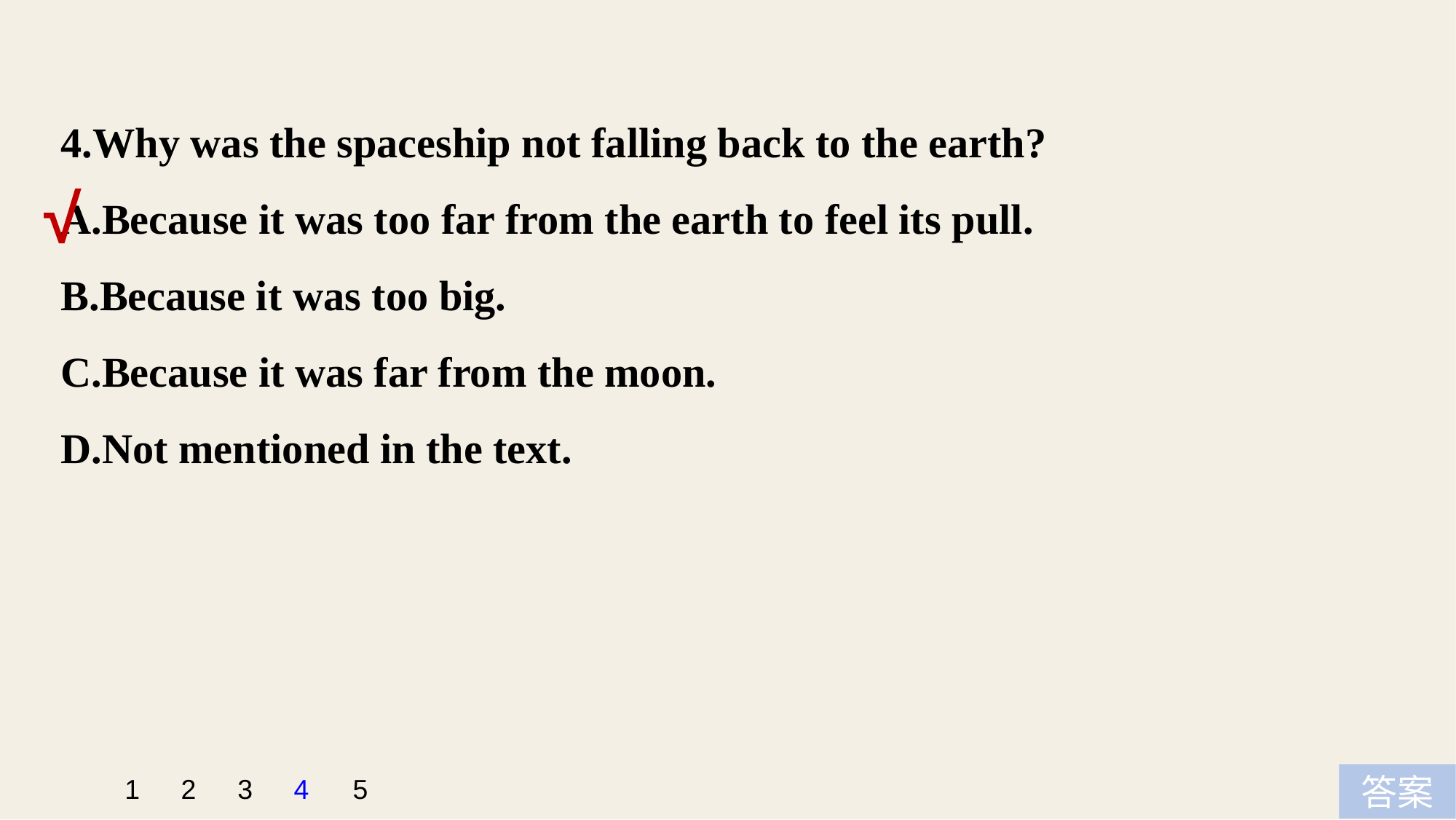

4.Why was the spaceship not falling back to the earth?
A.Because it was too far from the earth to feel its pull.
B.Because it was too big.
C.Because it was far from the moon.
D.Not mentioned in the text.
√
5
1
2
3
4
答案